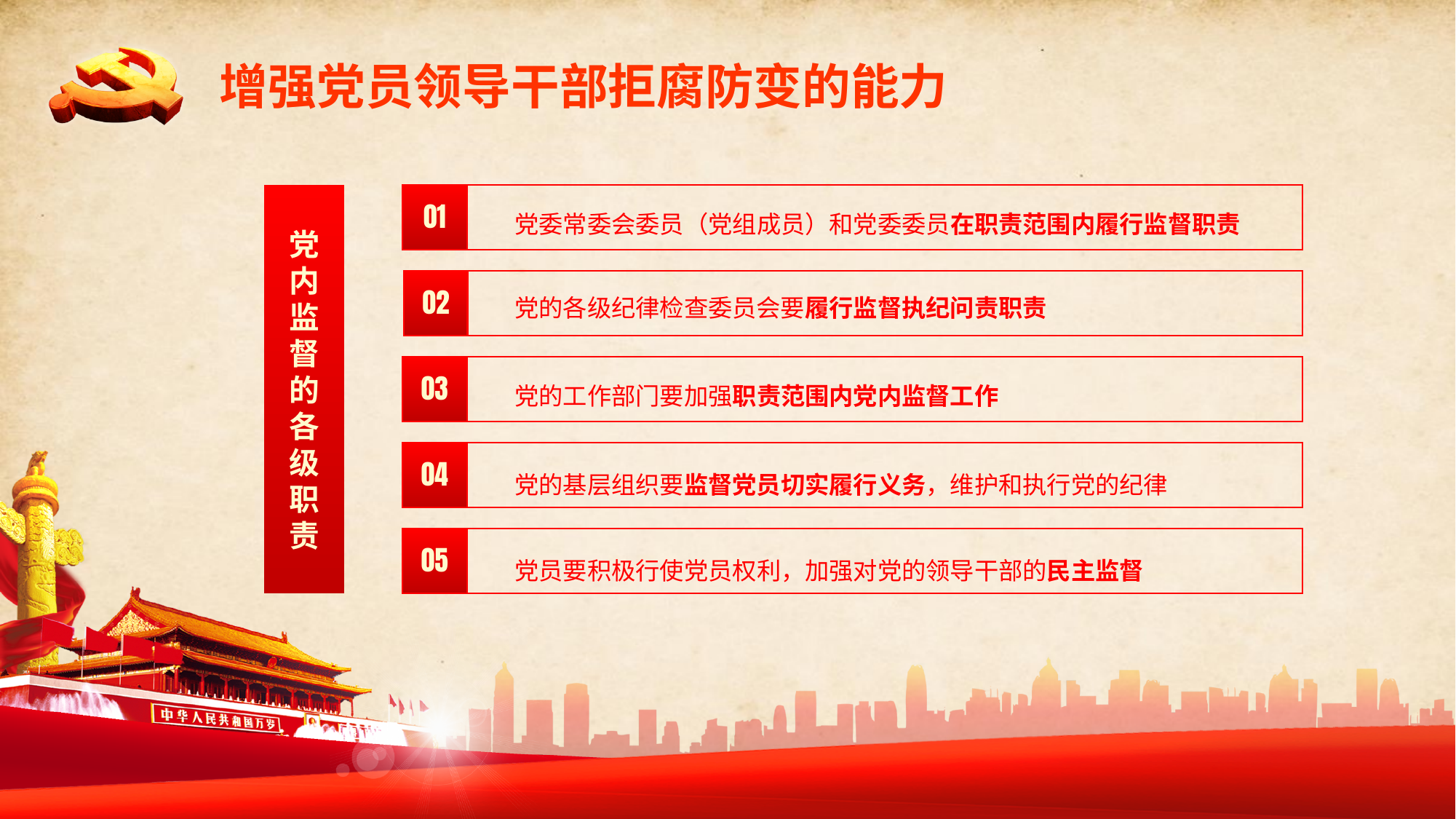

增强党员领导干部拒腐防变的能力
党内监督的各级职责

01
党委常委会委员（党组成员）和党委委员在职责范围内履行监督职责

02
党的各级纪律检查委员会要履行监督执纪问责职责

03
党的工作部门要加强职责范围内党内监督工作

04
党的基层组织要监督党员切实履行义务，维护和执行党的纪律

05
党员要积极行使党员权利，加强对党的领导干部的民主监督